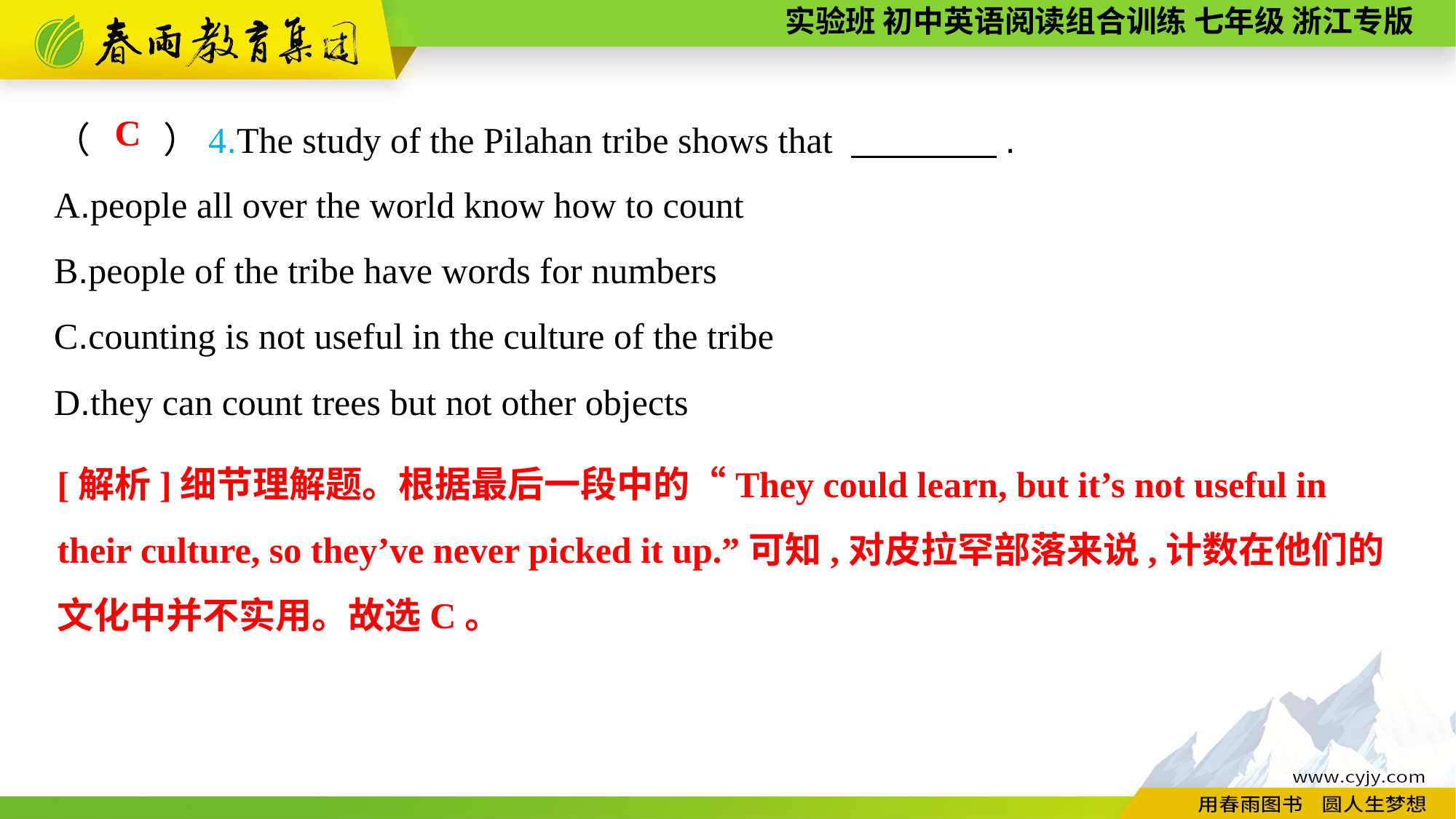

（　　）4.The study of the Pilahan tribe shows that 　　　　.
A.people all over the world know how to count
B.people of the tribe have words for numbers
C.counting is not useful in the culture of the tribe
D.they can count trees but not other objects
C
[解析]细节理解题。根据最后一段中的“They could learn, but it’s not useful in their culture, so they’ve never picked it up.”可知,对皮拉罕部落来说,计数在他们的文化中并不实用。故选C。